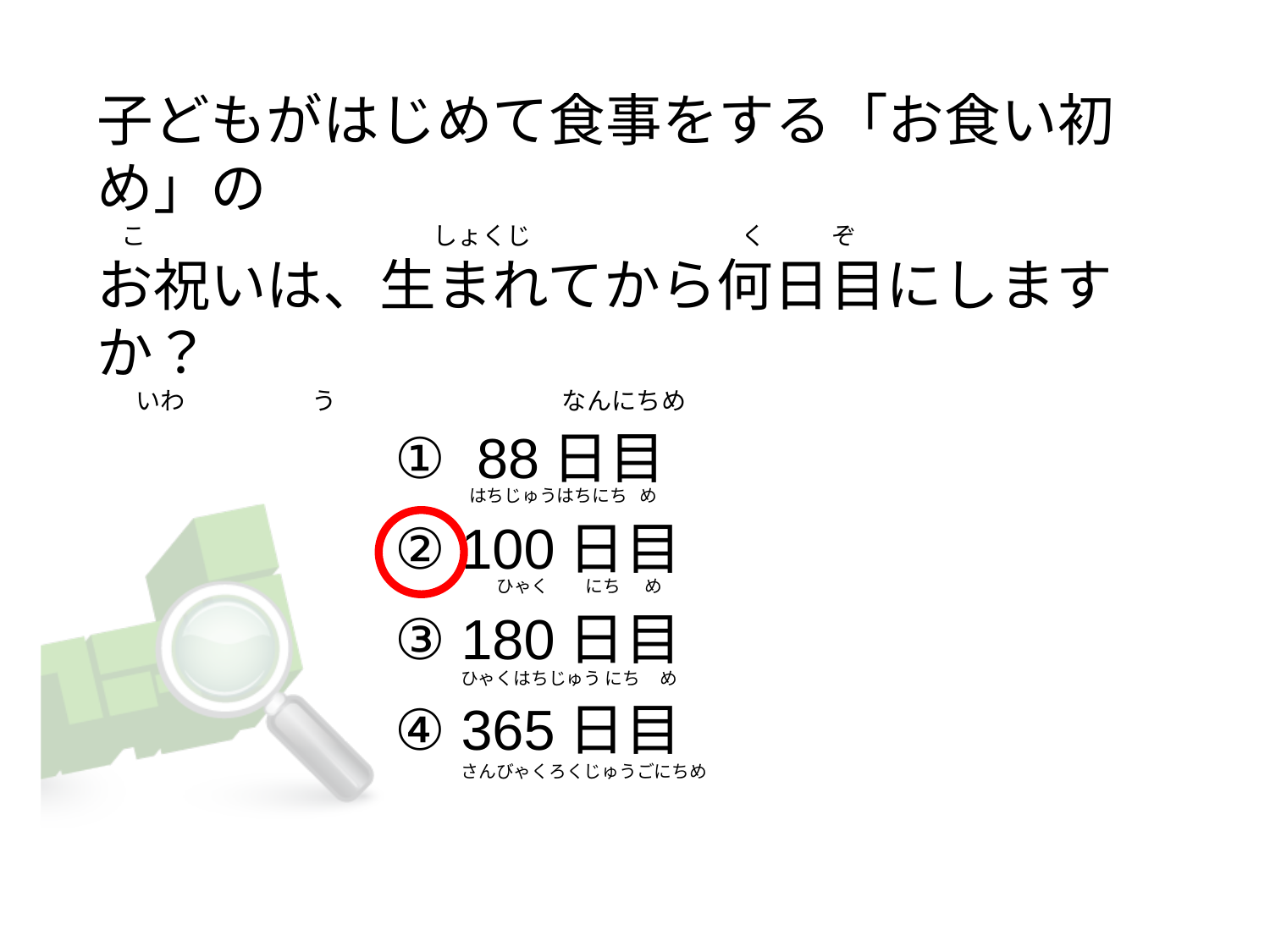

# 子どもがはじめて食事をする「お食い初め」の 　こ                                                    しょくじ                                      く            ぞ お祝いは、生まれてから何日目にしますか？        いわ                       う                                         なんにちめ
①  88日目
② 100日目
③ 180日目
④ 365日目
はちじゅうはちにち   め

  ひゃく         にち      め
ひゃくはちじゅう にち     め
さんびゃくろくじゅうごにちめ